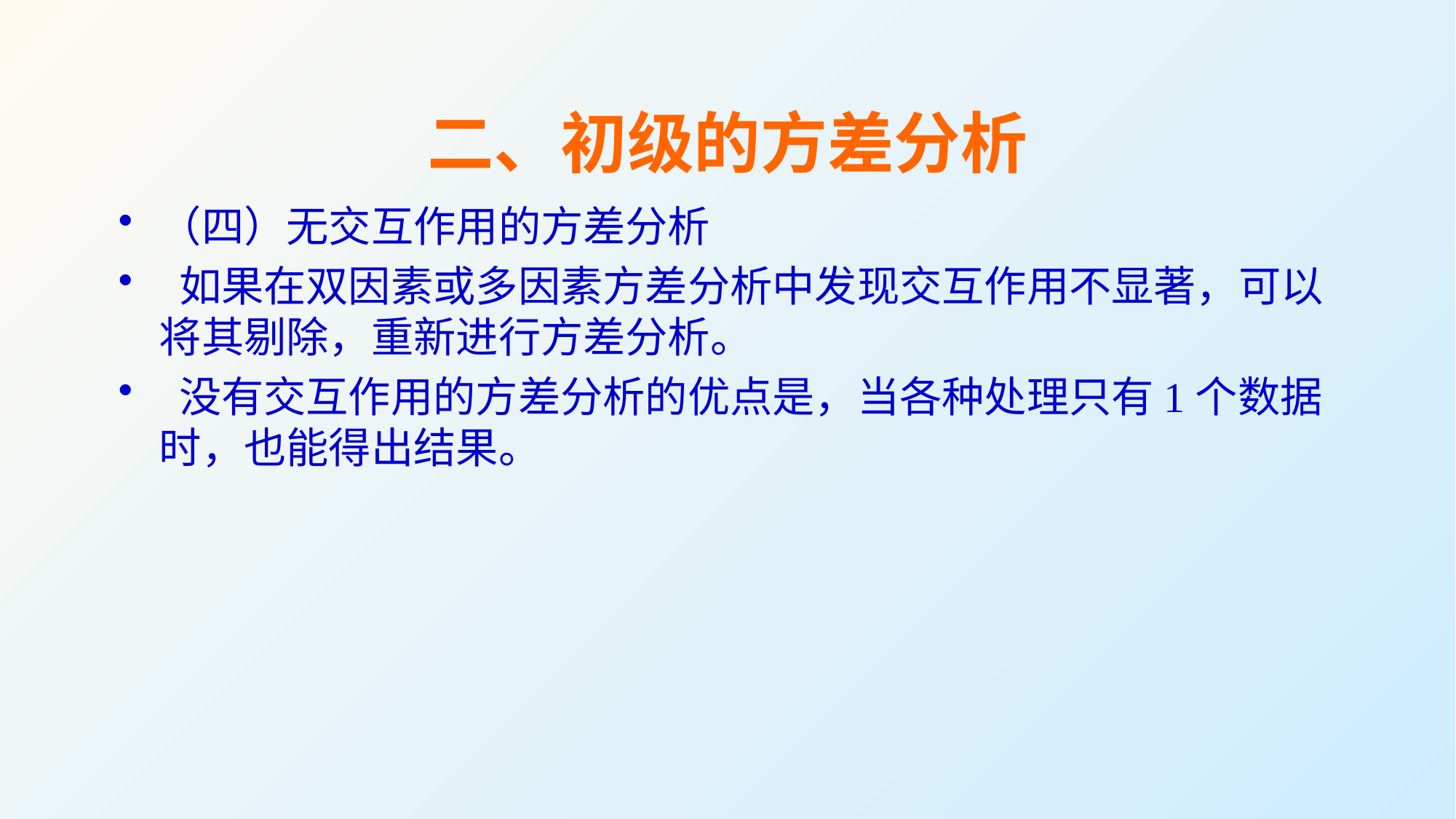

# 二、初级的方差分析
（四）无交互作用的方差分析
 如果在双因素或多因素方差分析中发现交互作用不显著，可以将其剔除，重新进行方差分析。
 没有交互作用的方差分析的优点是，当各种处理只有1个数据时，也能得出结果。